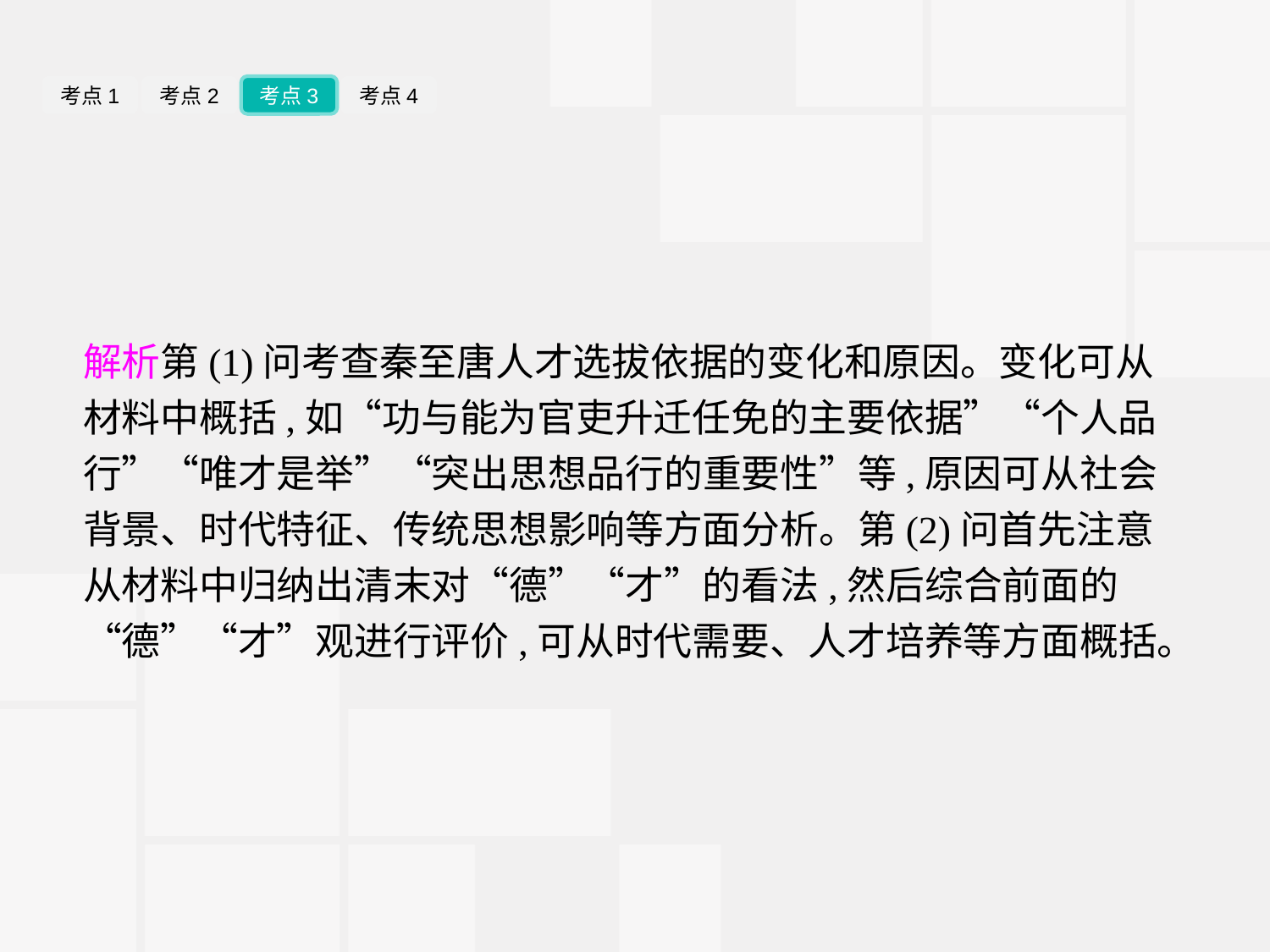

考点1
考点2
考点3
考点4
解析第(1)问考查秦至唐人才选拔依据的变化和原因。变化可从材料中概括,如“功与能为官吏升迁任免的主要依据”“个人品行”“唯才是举”“突出思想品行的重要性”等,原因可从社会背景、时代特征、传统思想影响等方面分析。第(2)问首先注意从材料中归纳出清末对“德”“才”的看法,然后综合前面的“德”“才”观进行评价,可从时代需要、人才培养等方面概括。